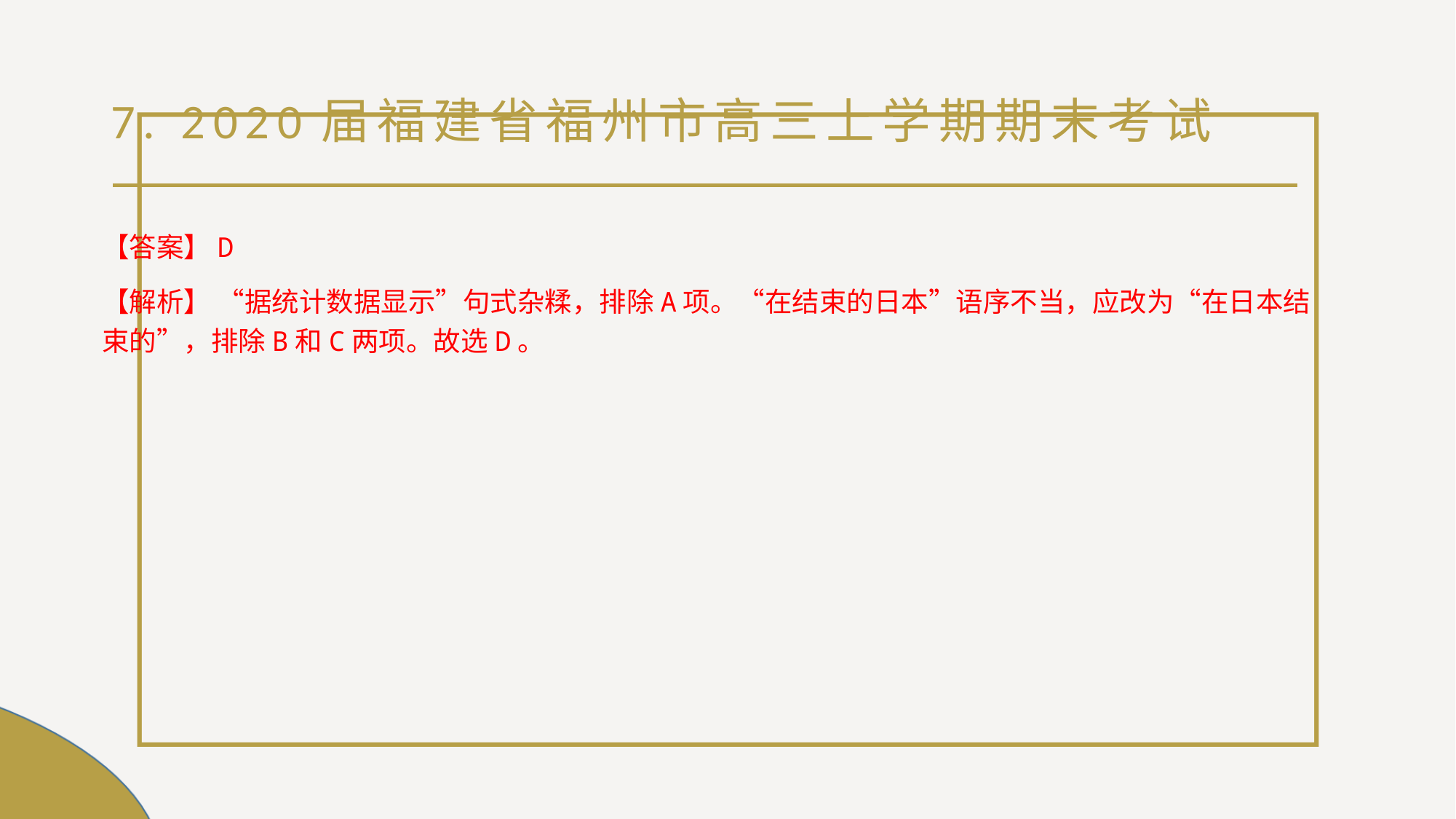

# 7. 2020届福建省福州市高三上学期期末考试
【答案】D
【解析】 “据统计数据显示”句式杂糅，排除A项。“在结束的日本”语序不当，应改为“在日本结束的”，排除B和C两项。故选D。